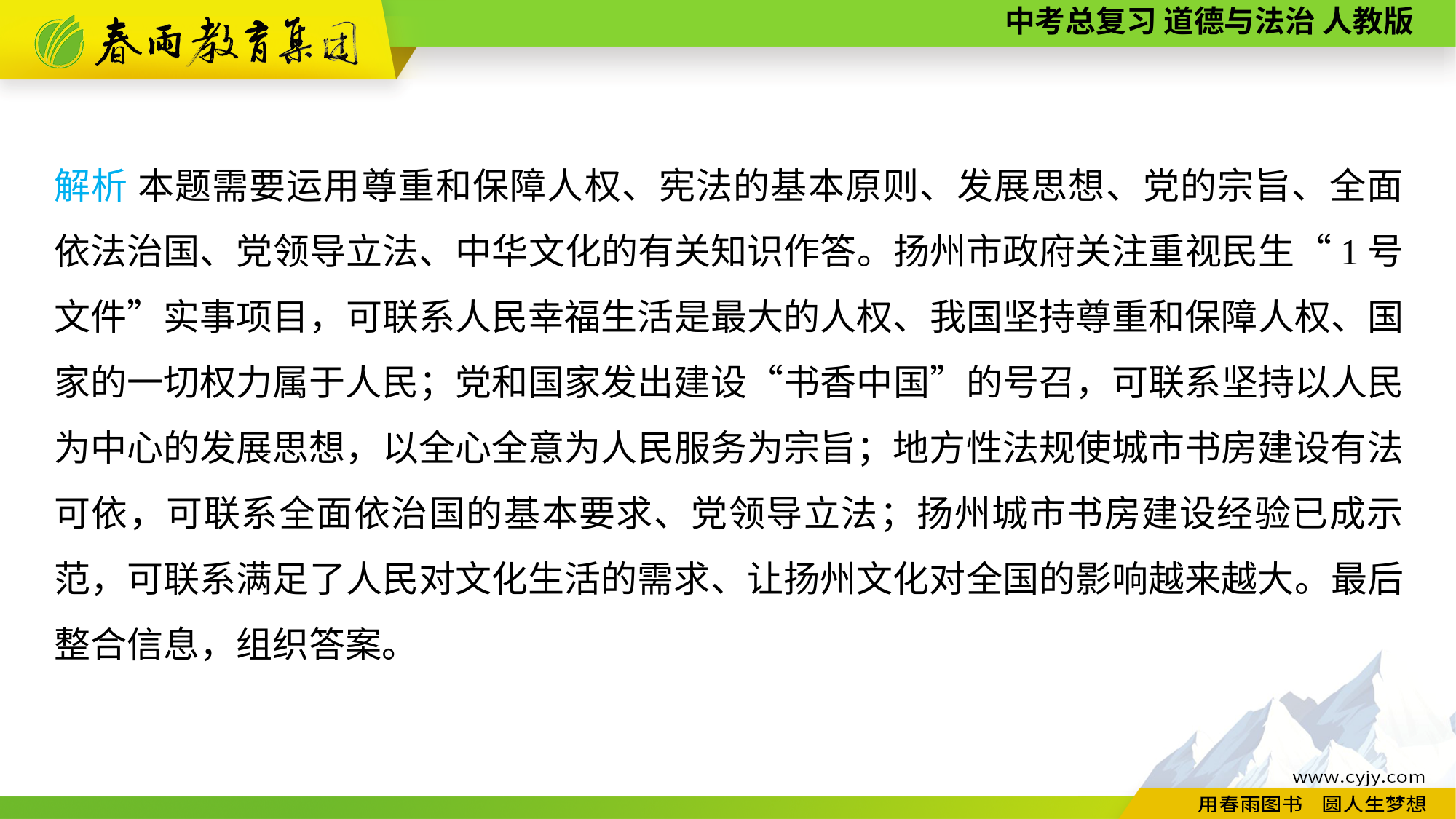

解析 本题需要运用尊重和保障人权、宪法的基本原则、发展思想、党的宗旨、全面依法治国、党领导立法、中华文化的有关知识作答。扬州市政府关注重视民生“1号文件”实事项目，可联系人民幸福生活是最大的人权、我国坚持尊重和保障人权、国家的一切权力属于人民；党和国家发出建设“书香中国”的号召，可联系坚持以人民为中心的发展思想，以全心全意为人民服务为宗旨；地方性法规使城市书房建设有法可依，可联系全面依治国的基本要求、党领导立法；扬州城市书房建设经验已成示范，可联系满足了人民对文化生活的需求、让扬州文化对全国的影响越来越大。最后整合信息，组织答案。